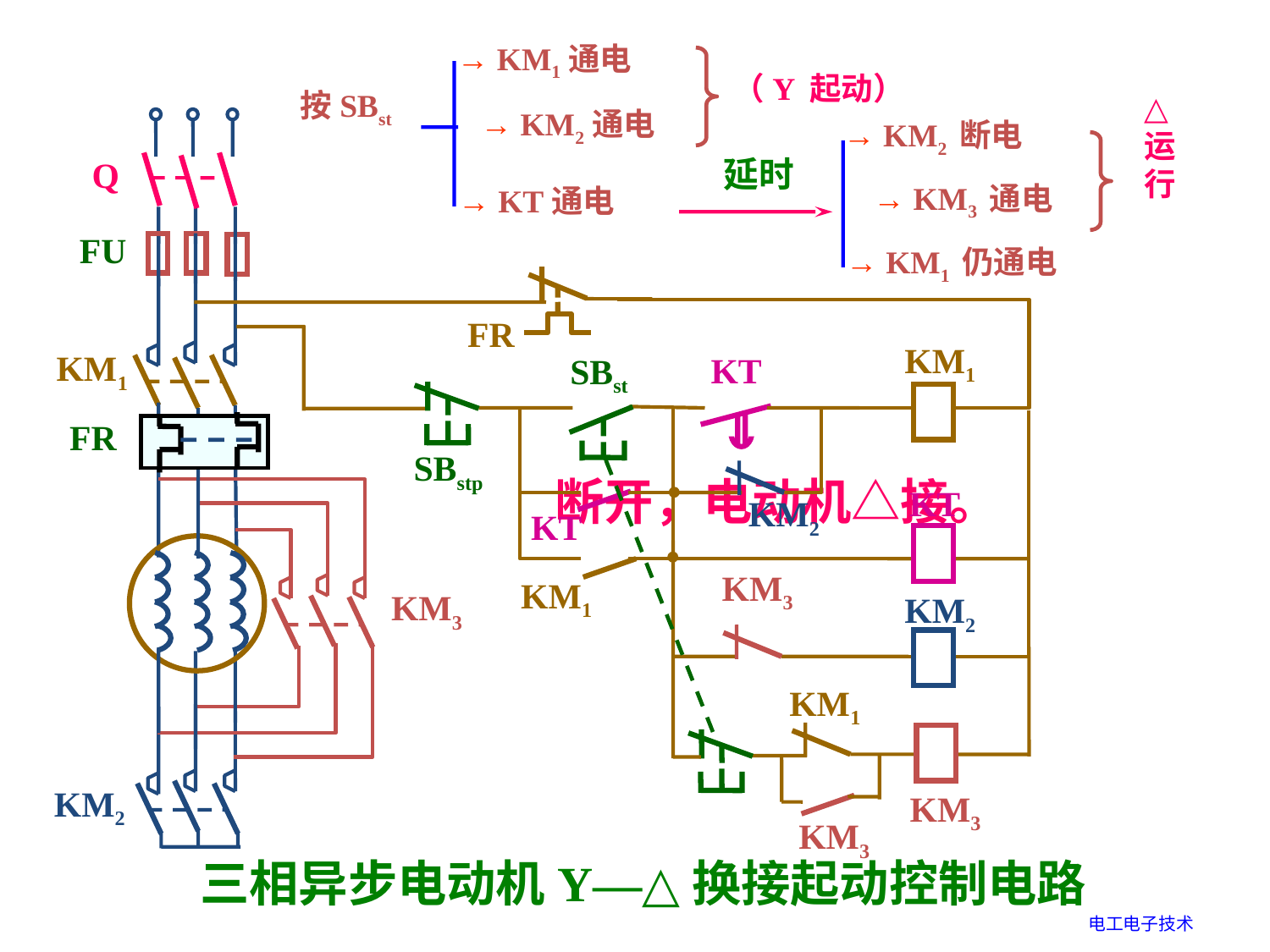

→ KM1通电

（Y 起动）
按SBst
△
运
行
→ KM2通电
→ KM2 断电

延时
→ KM3 通电
→ KT通电

→ KM1 仍通电

Q

FU

KM1

FR

KM3

KM2

起动：KM1、KM2接通， KM3
                  断开，电动机Y接。

FR

KM1
KT
SBst

SBstp

KT
KM2

KT

KM3
KM1
KM2

KM1

KM3

KM3
运行：KM1、KM3接通， KM2
          断开，电动机△接。
三相异步电动机Y—△换接起动控制电路
电工电子技术